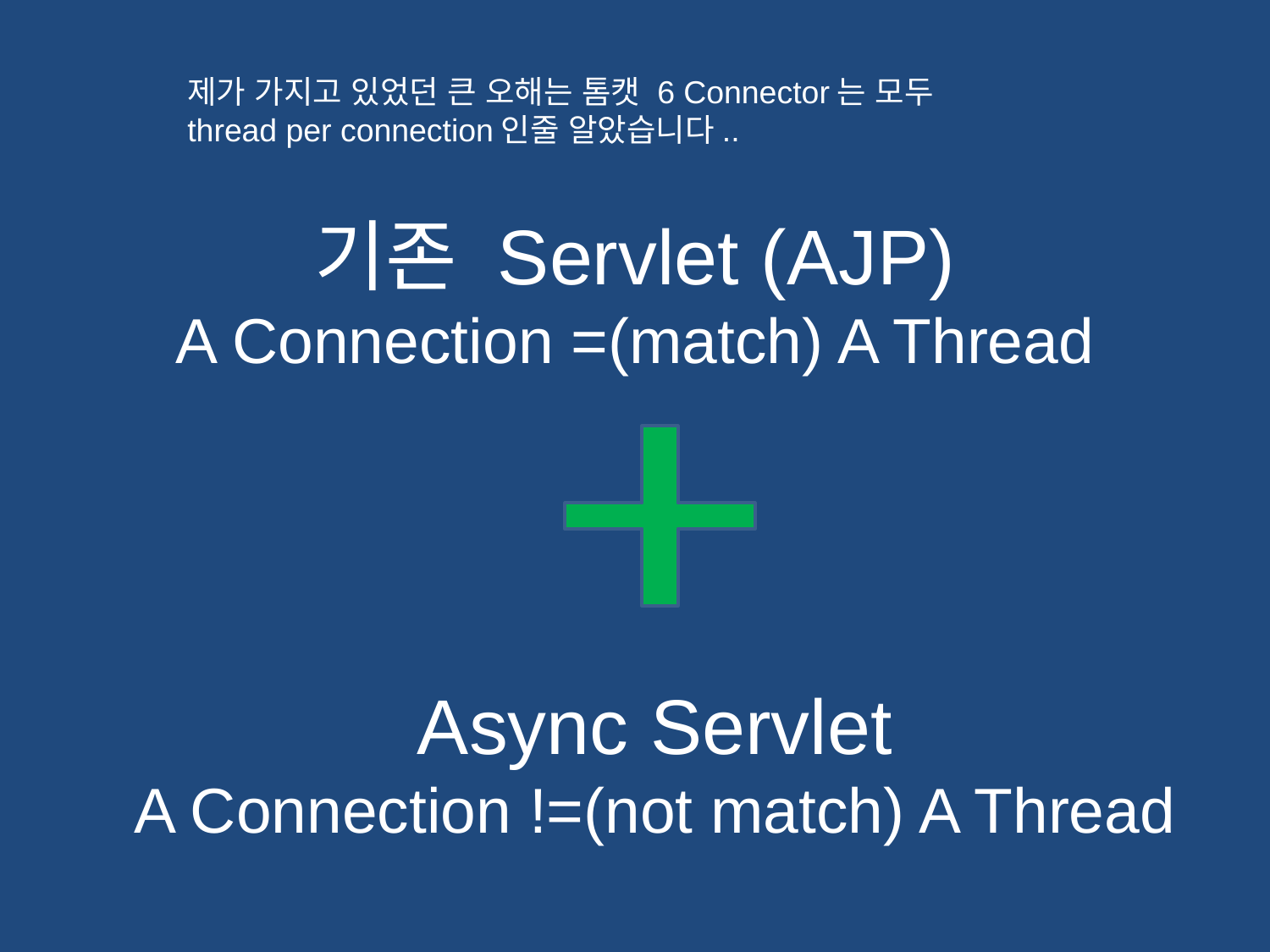

제가 가지고 있었던 큰 오해는 톰캣 6 Connector는 모두
thread per connection인줄 알았습니다..
# 기존 Servlet (AJP) A Connection =(match) A Thread

Async Servlet
A Connection !=(not match) A Thread